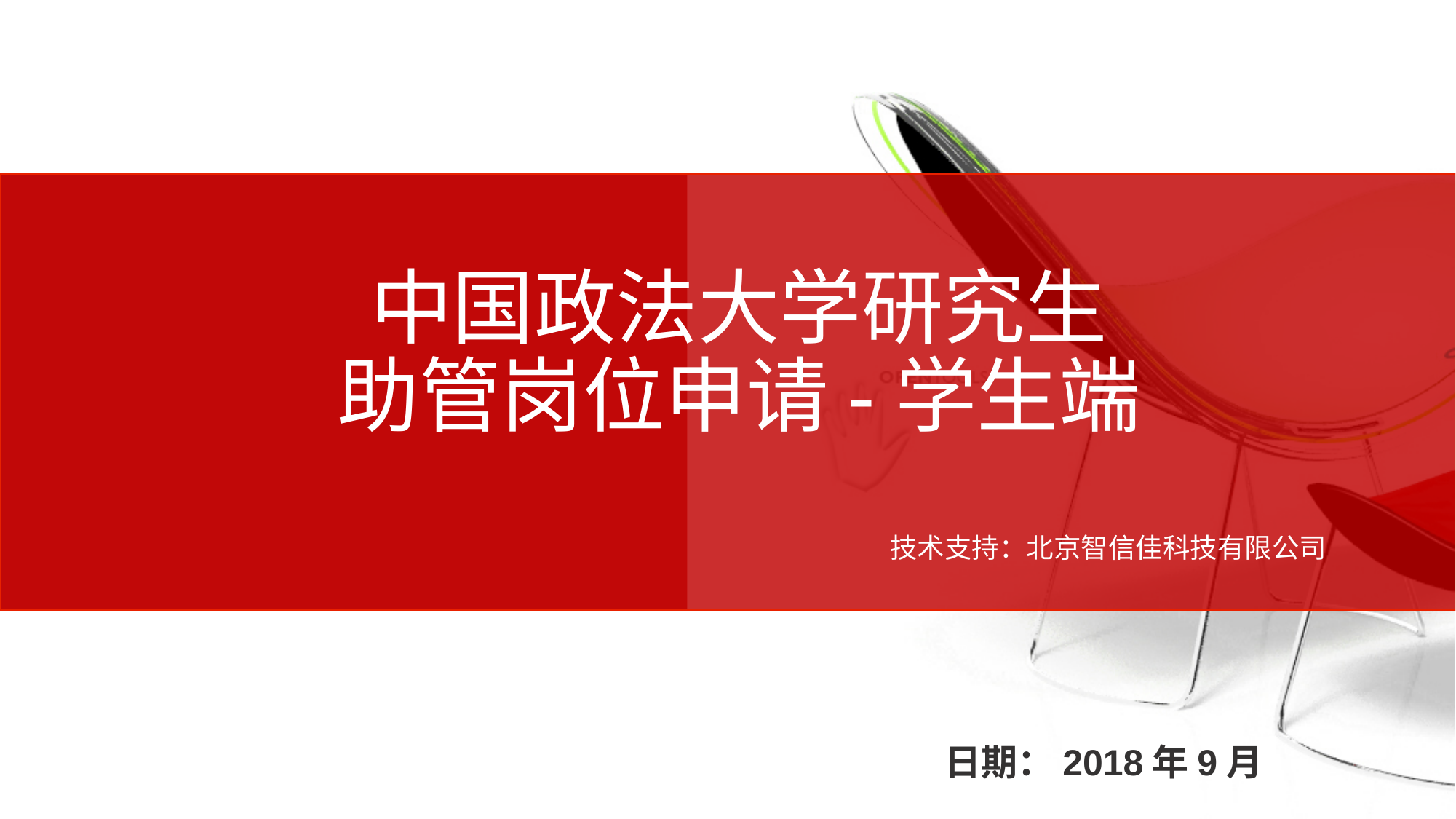

中国政法大学研究生
助管岗位申请-学生端
技术支持：北京智信佳科技有限公司
日期：2018年9月